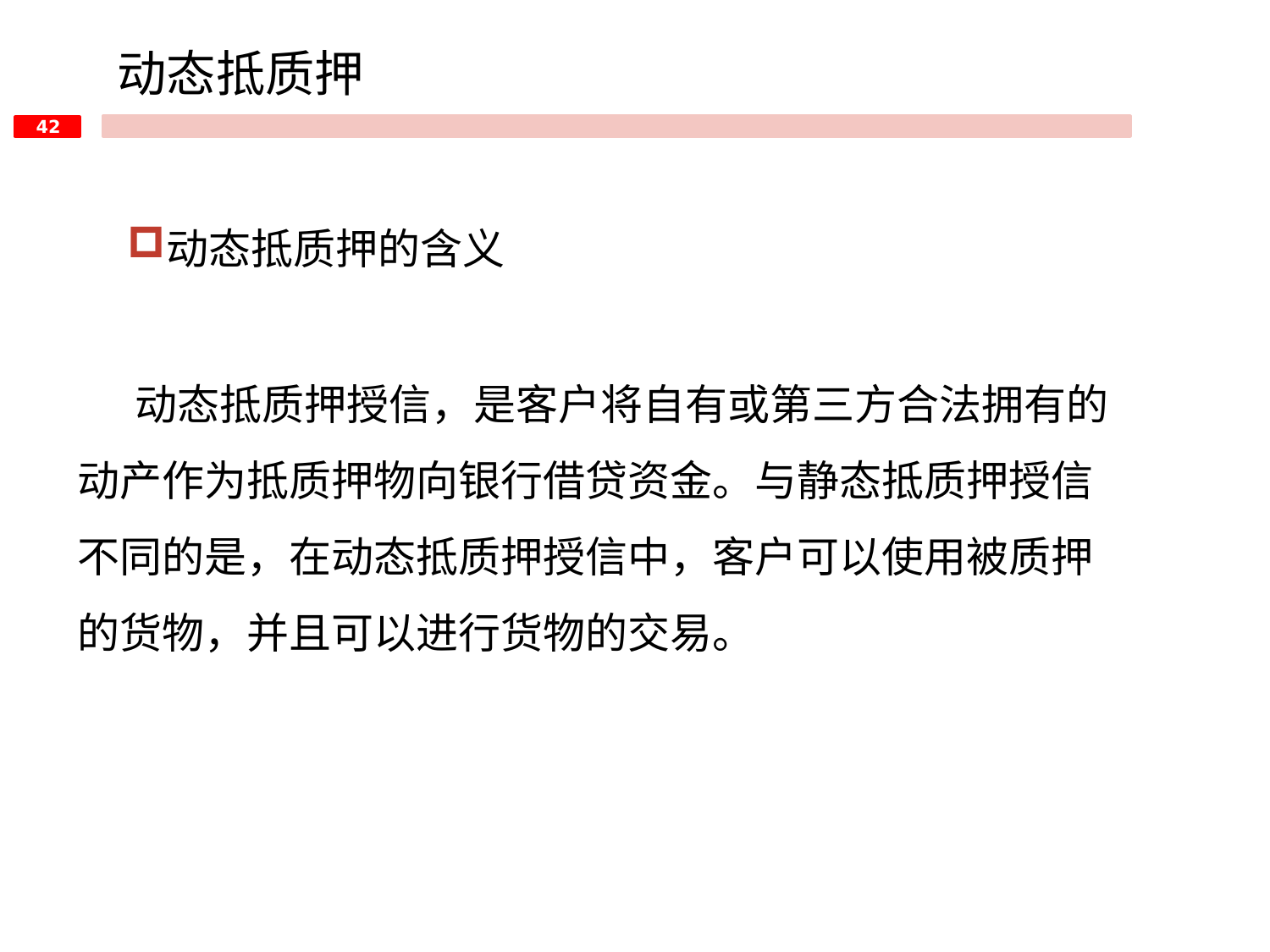

动态抵质押
42
动态抵质押的含义
     动态抵质押授信，是客户将自有或第三方合法拥有的动产作为抵质押物向银行借贷资金。与静态抵质押授信不同的是，在动态抵质押授信中，客户可以使用被质押的货物，并且可以进行货物的交易。